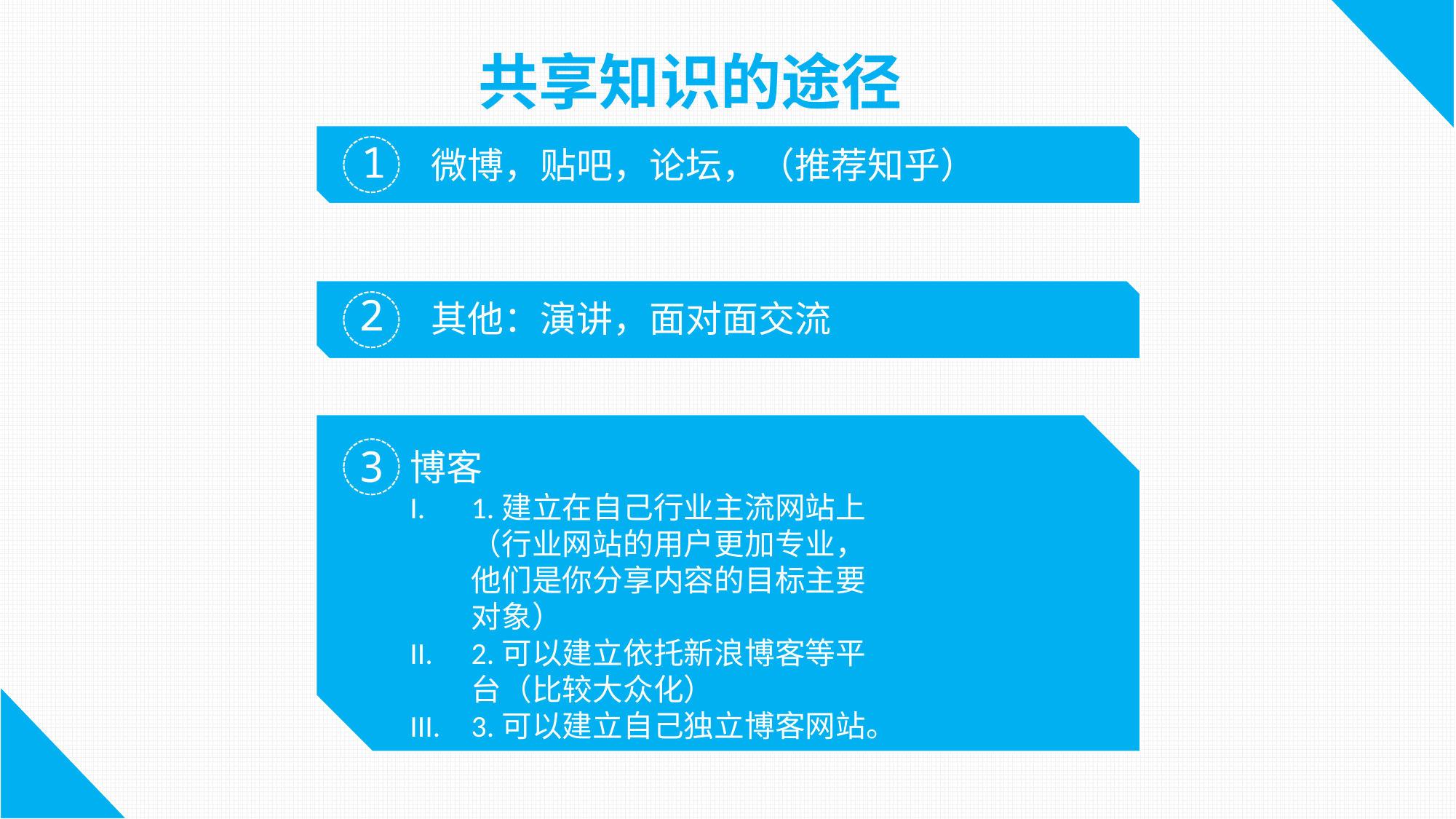

共享知识的途径

1

微博，贴吧，论坛，（推荐知乎）

2
其他：演讲，面对面交流

3

博客
1.建立在自己行业主流网站上（行业网站的用户更加专业，他们是你分享内容的目标主要对象）
2.可以建立依托新浪博客等平台（比较大众化）
3.可以建立自己独立博客网站。